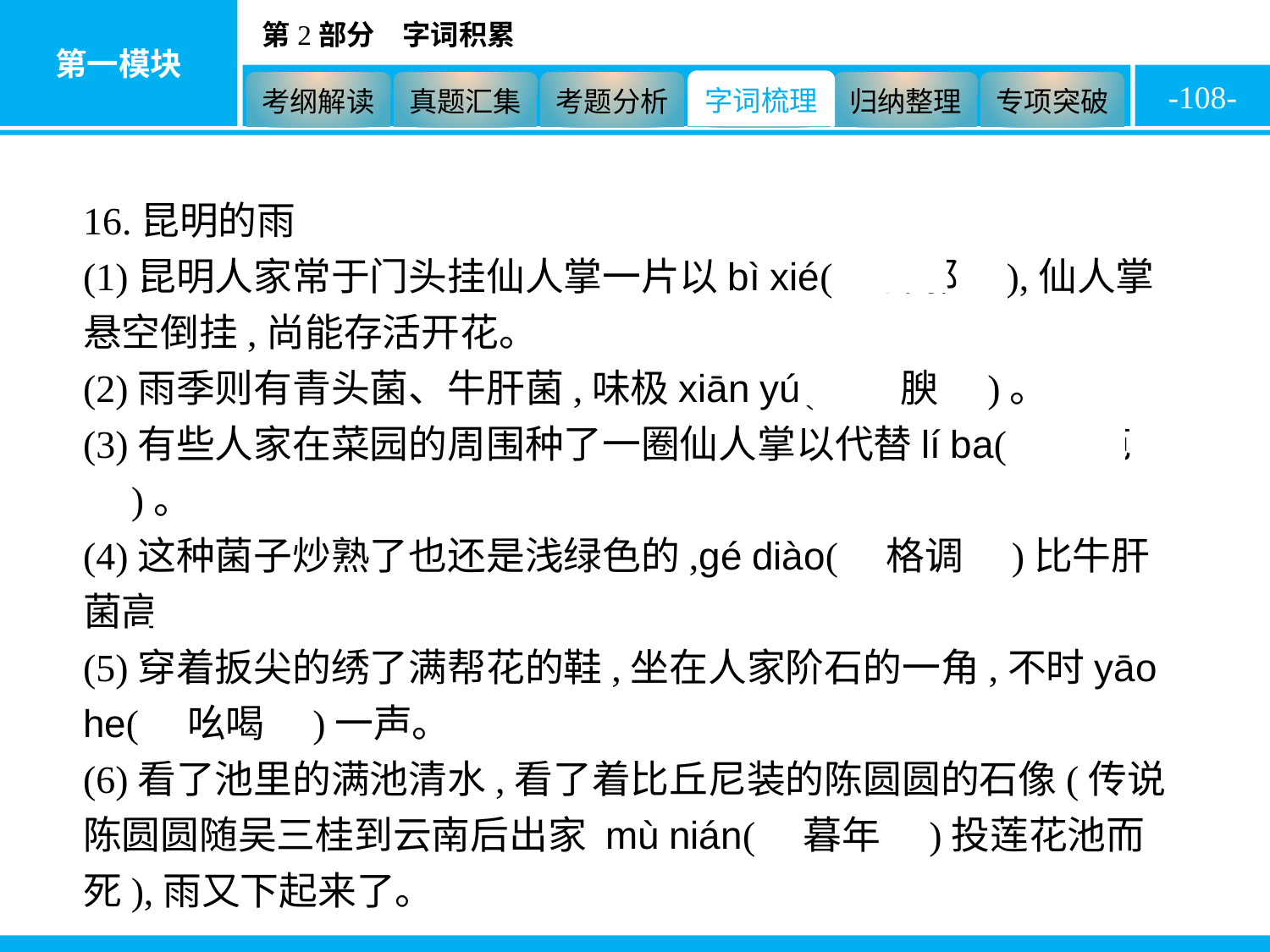

-108-
16.昆明的雨
(1)昆明人家常于门头挂仙人掌一片以bì xié(　辟邪　),仙人掌悬空倒挂,尚能存活开花。
(2)雨季则有青头菌、牛肝菌,味极xiān yú(　鲜腴　)。
(3)有些人家在菜园的周围种了一圈仙人掌以代替lí ba(　篱笆　)。
(4)这种菌子炒熟了也还是浅绿色的,gé diào(　格调　)比牛肝菌高。
(5)穿着扳尖的绣了满帮花的鞋,坐在人家阶石的一角,不时yāo he(　吆喝　)一声。
(6)看了池里的满池清水,看了着比丘尼装的陈圆圆的石像(传说陈圆圆随吴三桂到云南后出家 mù nián(　暮年　)投莲花池而死),雨又下起来了。